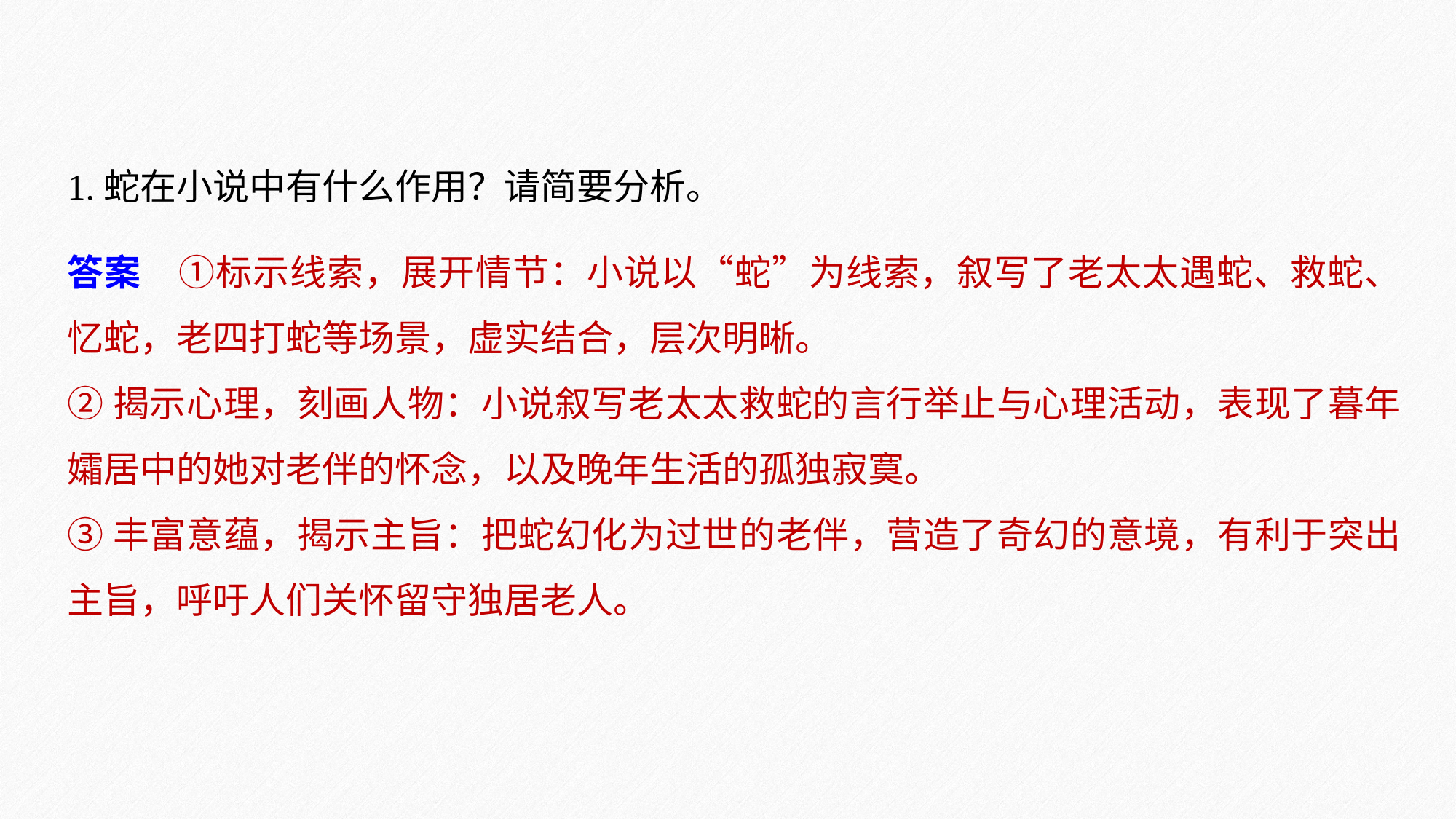

1.蛇在小说中有什么作用？请简要分析。
答案　①标示线索，展开情节：小说以“蛇”为线索，叙写了老太太遇蛇、救蛇、忆蛇，老四打蛇等场景，虚实结合，层次明晰。
②揭示心理，刻画人物：小说叙写老太太救蛇的言行举止与心理活动，表现了暮年孀居中的她对老伴的怀念，以及晚年生活的孤独寂寞。
③丰富意蕴，揭示主旨：把蛇幻化为过世的老伴，营造了奇幻的意境，有利于突出主旨，呼吁人们关怀留守独居老人。